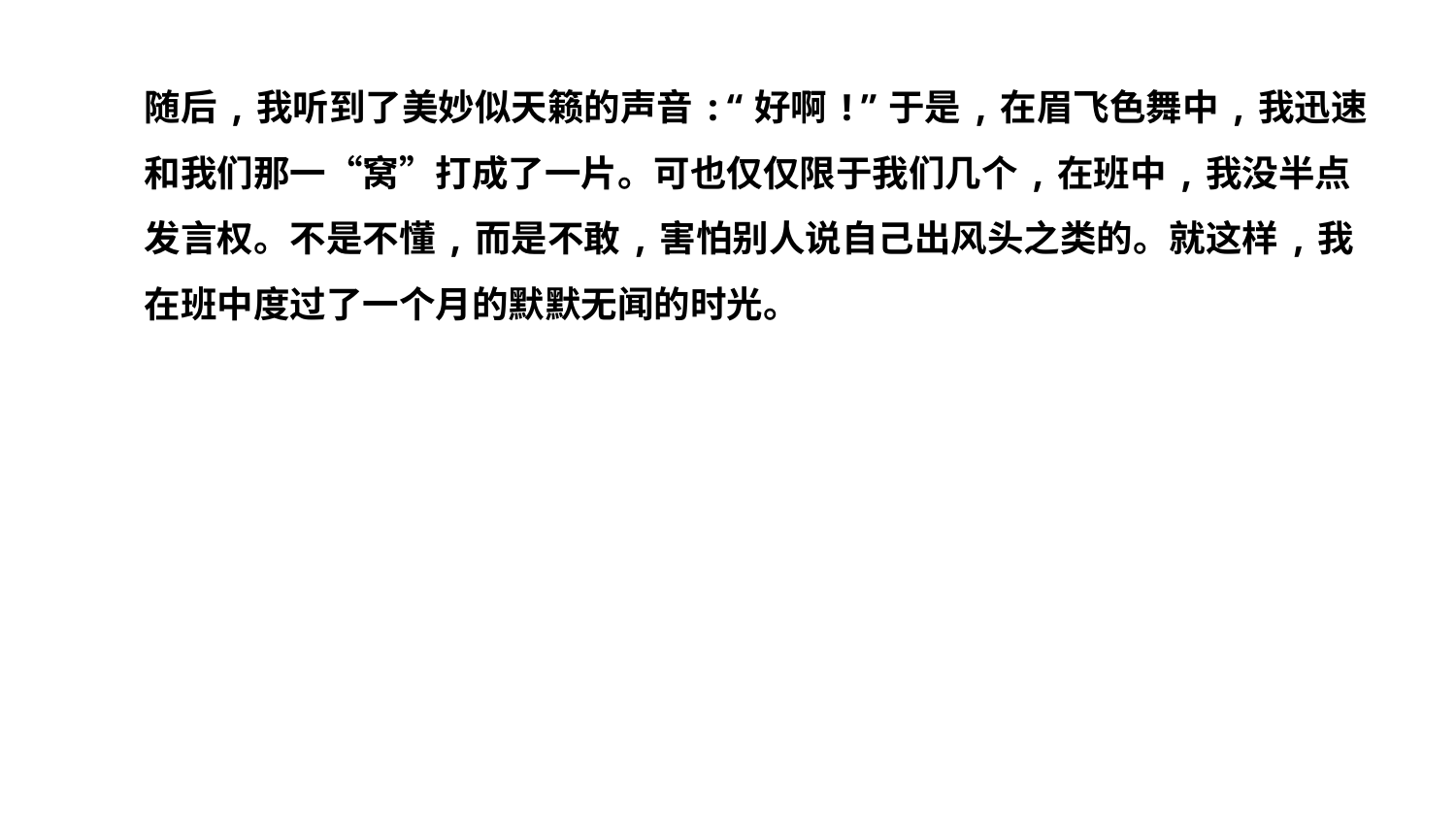

随后,我听到了美妙似天籁的声音:“好啊!”于是,在眉飞色舞中,我迅速和我们那一“窝”打成了一片。可也仅仅限于我们几个,在班中,我没半点发言权。不是不懂,而是不敢,害怕别人说自己出风头之类的。就这样,我在班中度过了一个月的默默无闻的时光。